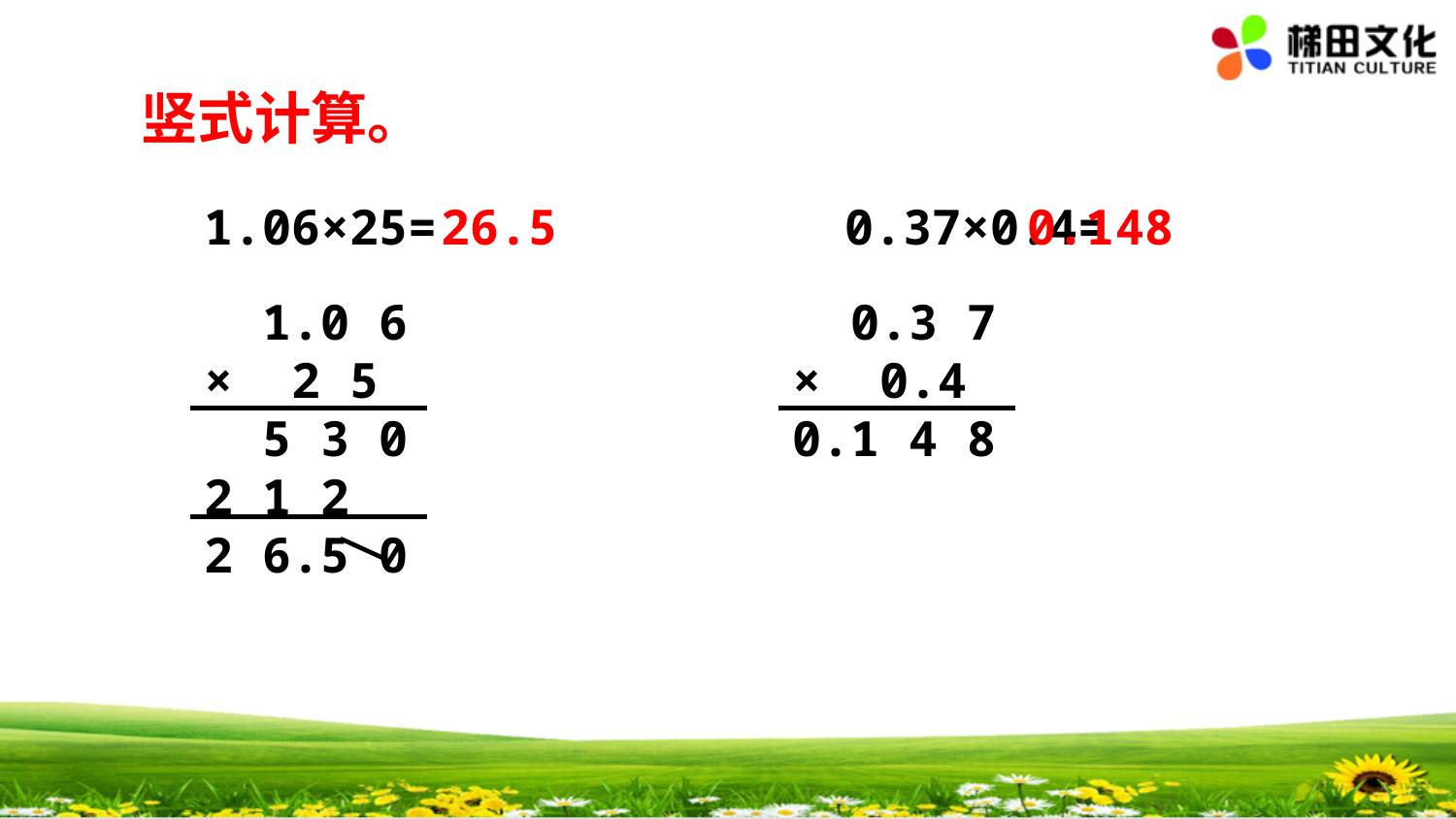

竖式计算。
1.06×25=              0.37×0.4=
26.5
0.148
  1.0 6
×  2 5
  5 3 0
2 1 2
2 6.5 0
  0.3 7
×  0.4
0.1 4 8